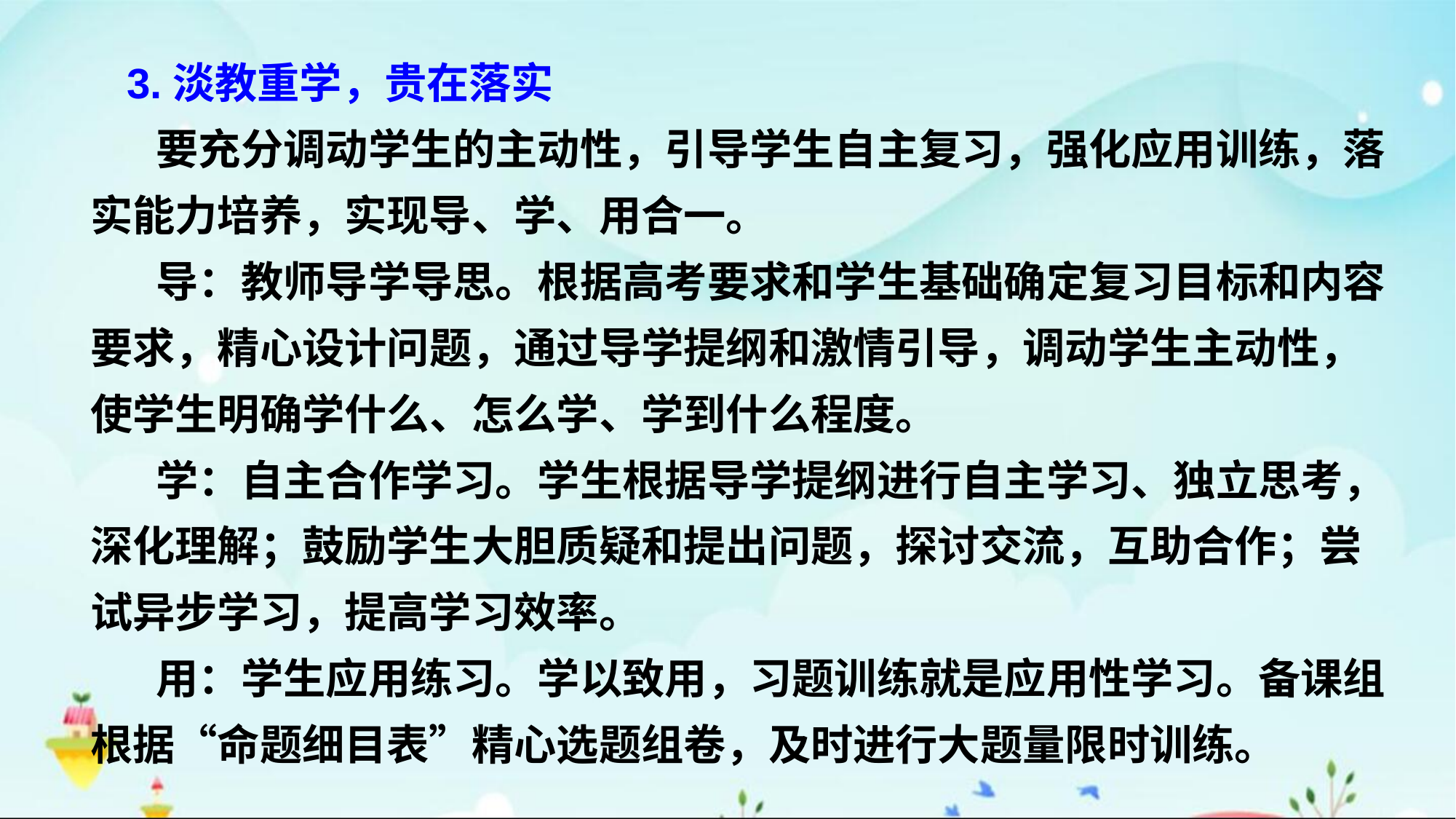

3.淡教重学，贵在落实
  要充分调动学生的主动性，引导学生自主复习，强化应用训练，落实能力培养，实现导、学、用合一。
  导：教师导学导思。根据高考要求和学生基础确定复习目标和内容要求，精心设计问题，通过导学提纲和激情引导，调动学生主动性，使学生明确学什么、怎么学、学到什么程度。
  学：自主合作学习。学生根据导学提纲进行自主学习、独立思考，深化理解；鼓励学生大胆质疑和提出问题，探讨交流，互助合作；尝试异步学习，提高学习效率。
  用：学生应用练习。学以致用，习题训练就是应用性学习。备课组根据“命题细目表”精心选题组卷，及时进行大题量限时训练。